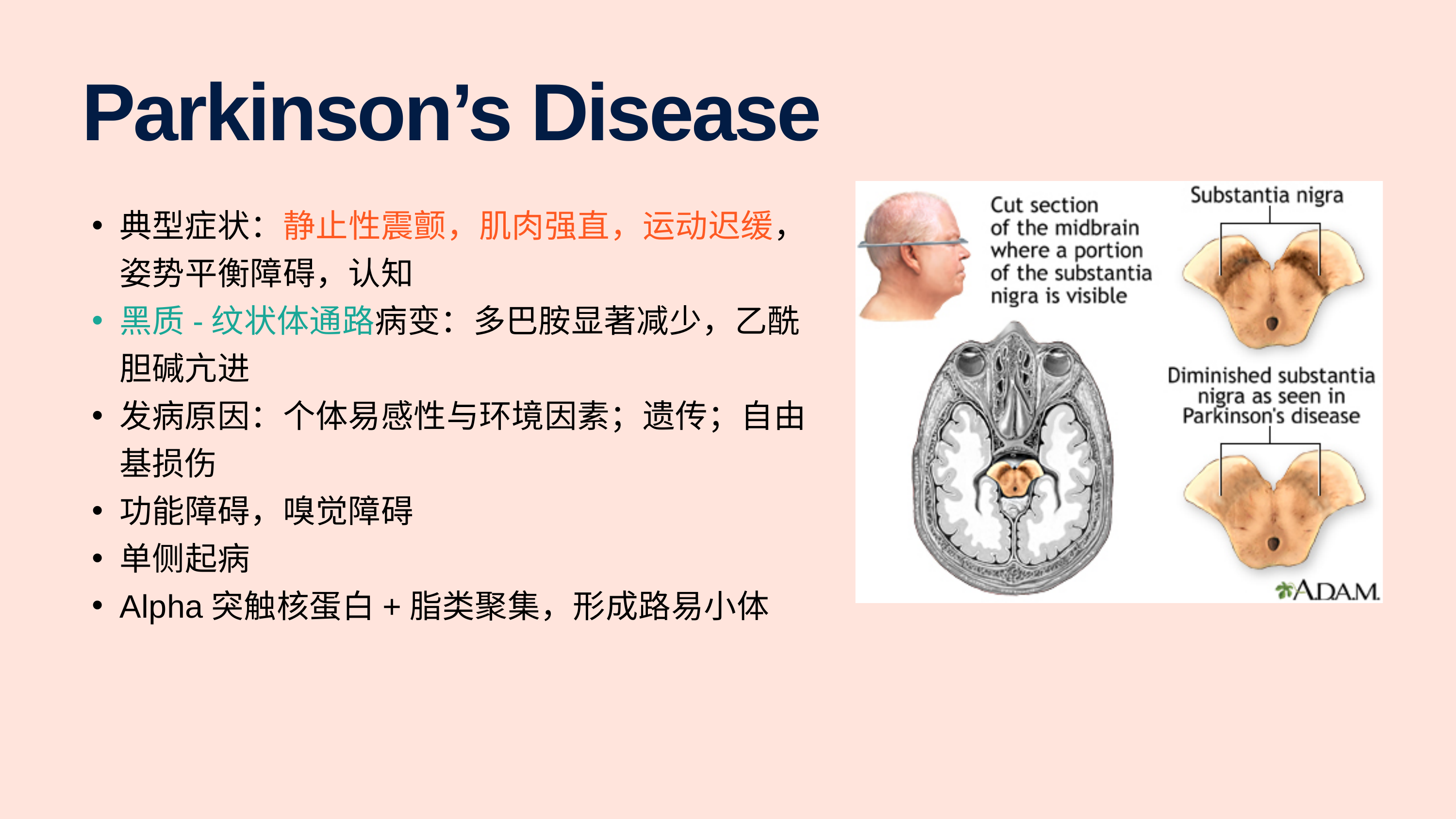

Parkinson’s Disease

典型症状：静止性震颤，肌肉强直，运动迟缓，姿势平衡障碍，认知
黑质-纹状体通路病变：多巴胺显著减少，乙酰胆碱亢进
发病原因：个体易感性与环境因素；遗传；自由基损伤
功能障碍，嗅觉障碍
单侧起病
Alpha突触核蛋白+脂类聚集，形成路易小体